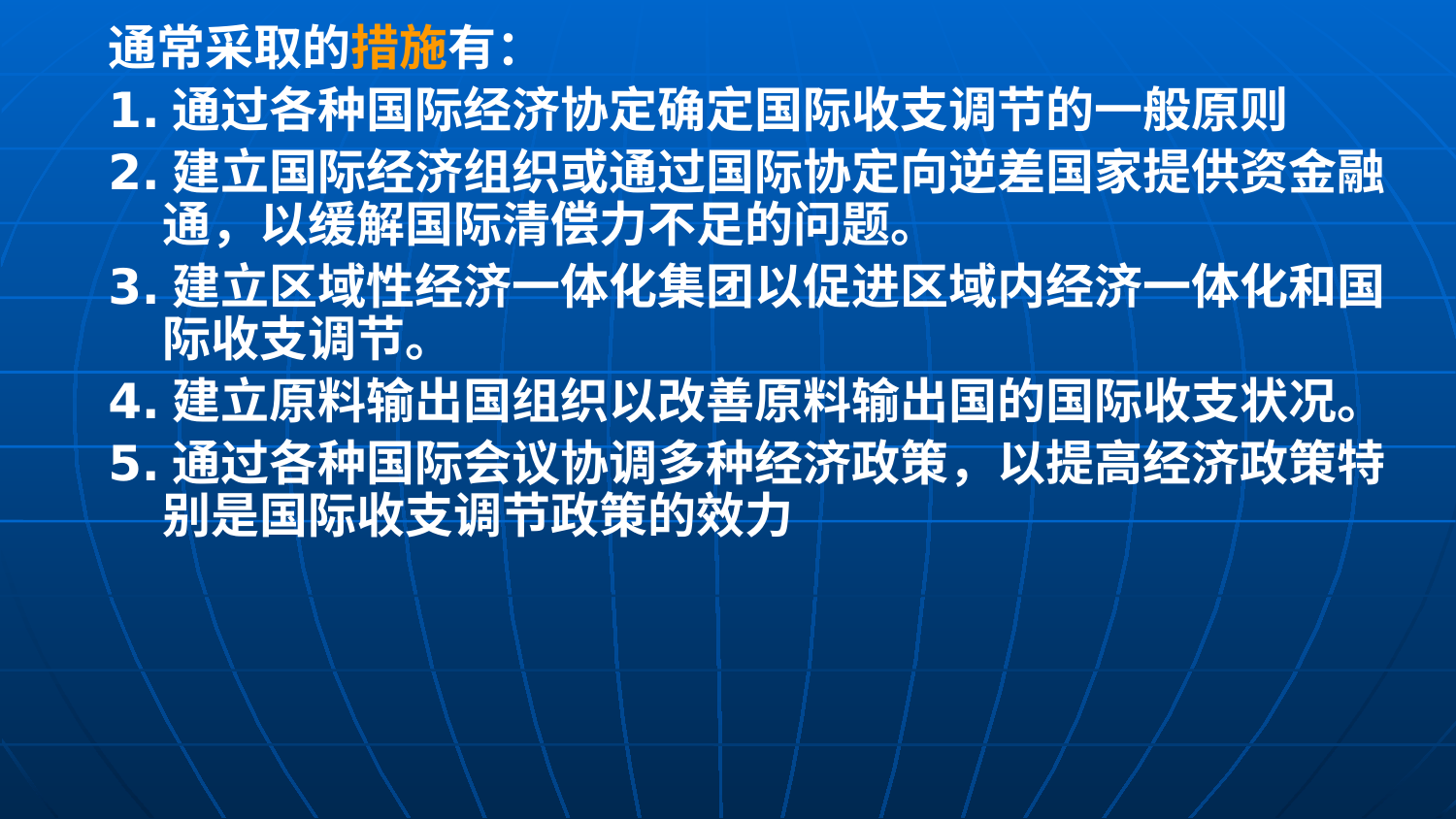

通常采取的措施有：
1.通过各种国际经济协定确定国际收支调节的一般原则
2.建立国际经济组织或通过国际协定向逆差国家提供资金融通，以缓解国际清偿力不足的问题。
3.建立区域性经济一体化集团以促进区域内经济一体化和国际收支调节。
4.建立原料输出国组织以改善原料输出国的国际收支状况。
5.通过各种国际会议协调多种经济政策，以提高经济政策特别是国际收支调节政策的效力